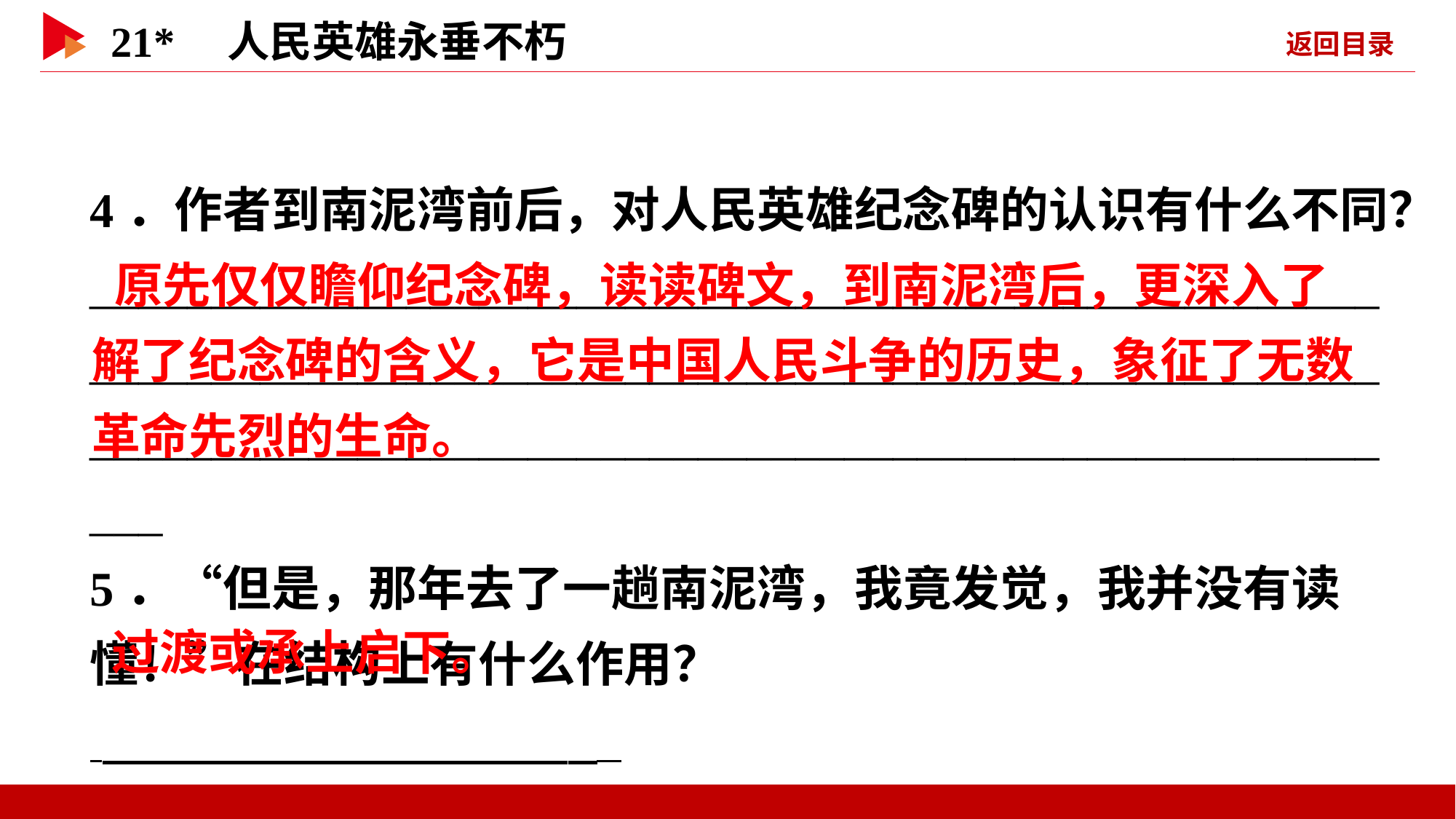

4．作者到南泥湾前后，对人民英雄纪念碑的认识有什么不同？
__________________________________________________________________________________________________________________________________________________________________
5．“但是，那年去了一趟南泥湾，我竟发觉，我并没有读懂！”在结构上有什么作用？
                 _
 原先仅仅瞻仰纪念碑，读读碑文，到南泥湾后，更深入了解了纪念碑的含义，它是中国人民斗争的历史，象征了无数革命先烈的生命。
 过渡或承上启下。